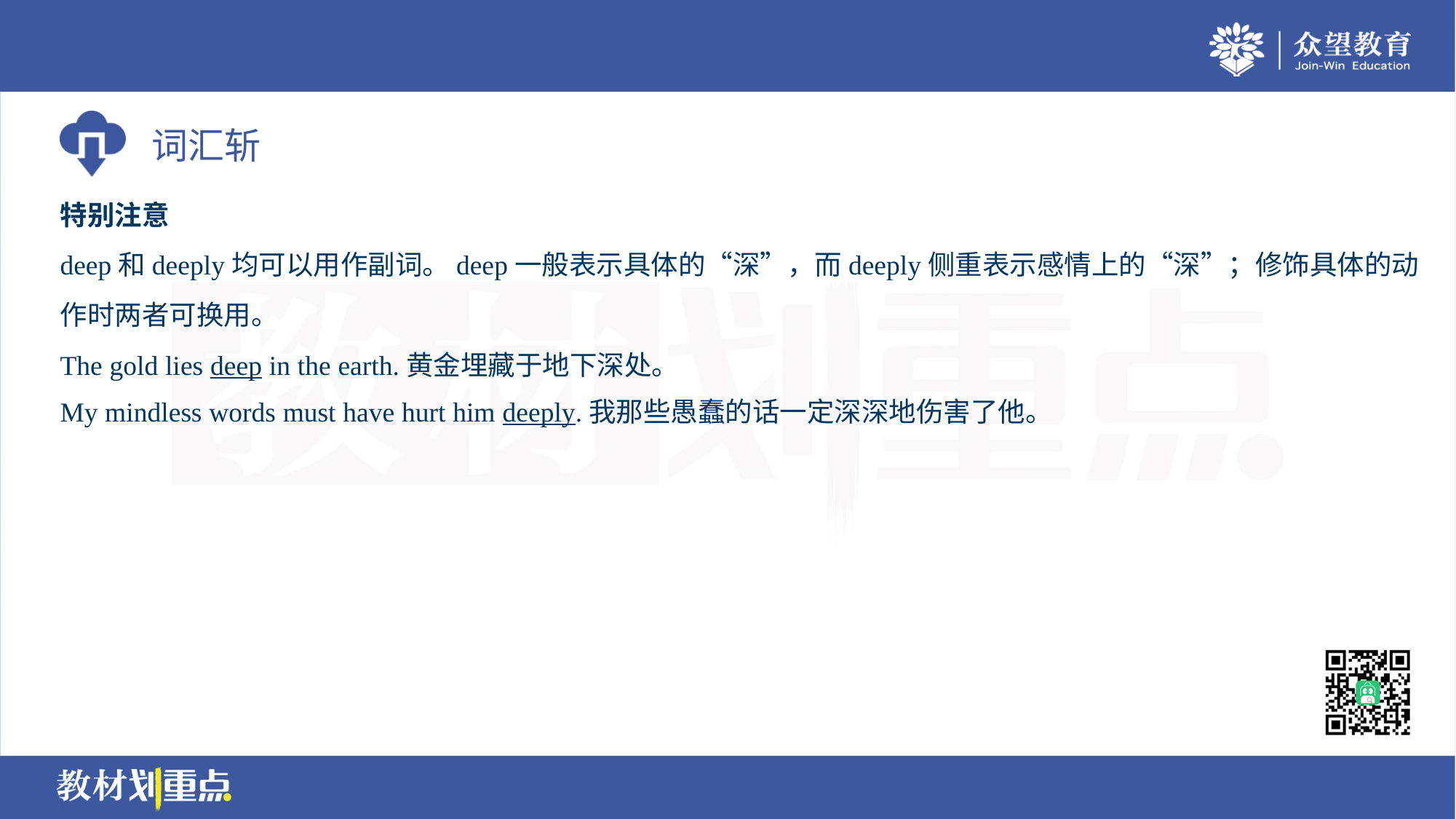

特别注意
deep和deeply均可以用作副词。deep一般表示具体的“深”，而deeply侧重表示感情上的“深”；修饰具体的动
作时两者可换用。
The gold lies deep in the earth.黄金埋藏于地下深处。
My mindless words must have hurt him deeply.我那些愚蠢的话一定深深地伤害了他。